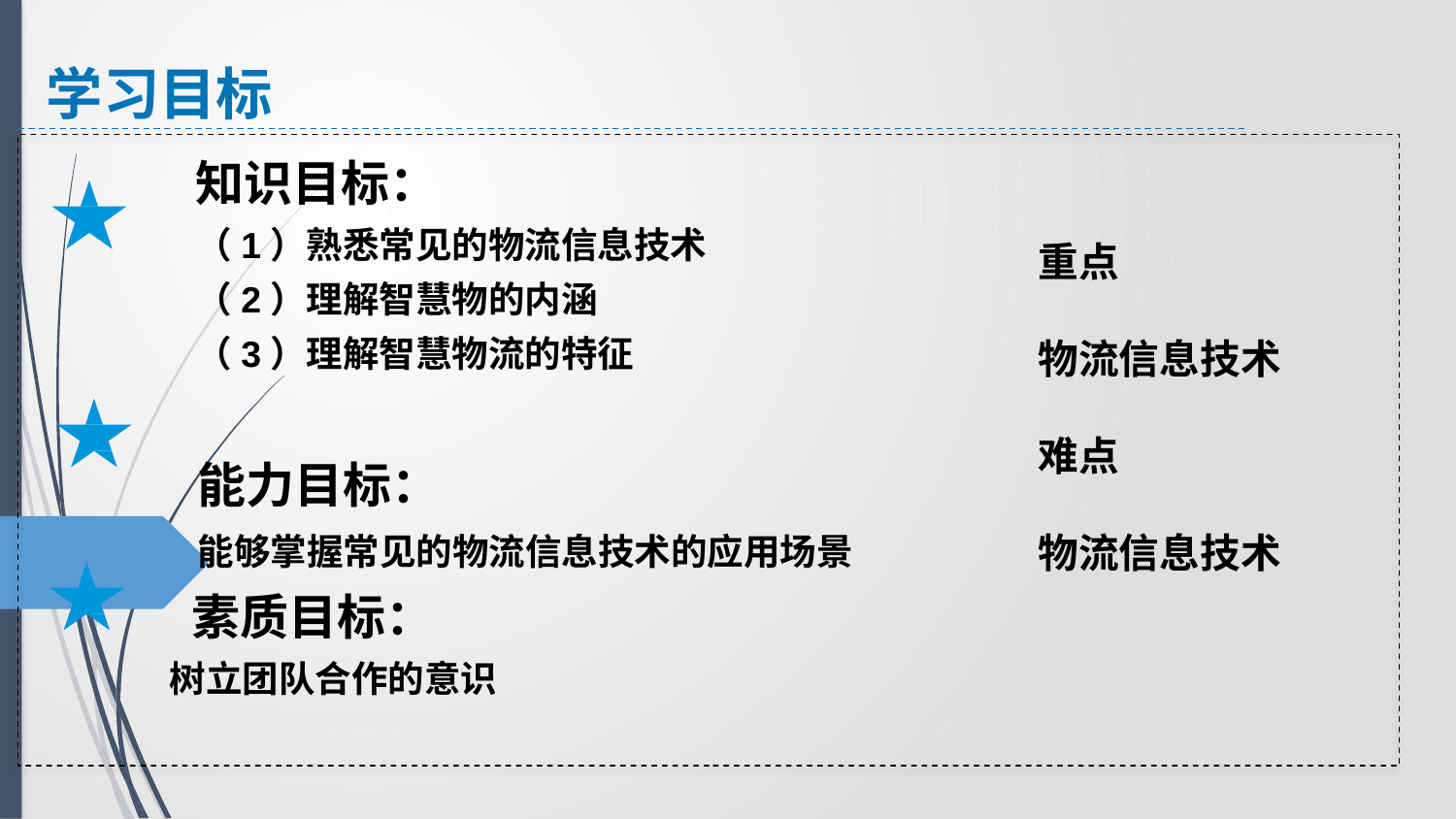

学习目标

知识目标：
（1）熟悉常见的物流信息技术
（2）理解智慧物的内涵
（3）理解智慧物流的特征

重点

物流信息技术

难点

物流信息技术

能力目标：
能够掌握常见的物流信息技术的应用场景

素质目标：
            树立团队合作的意识